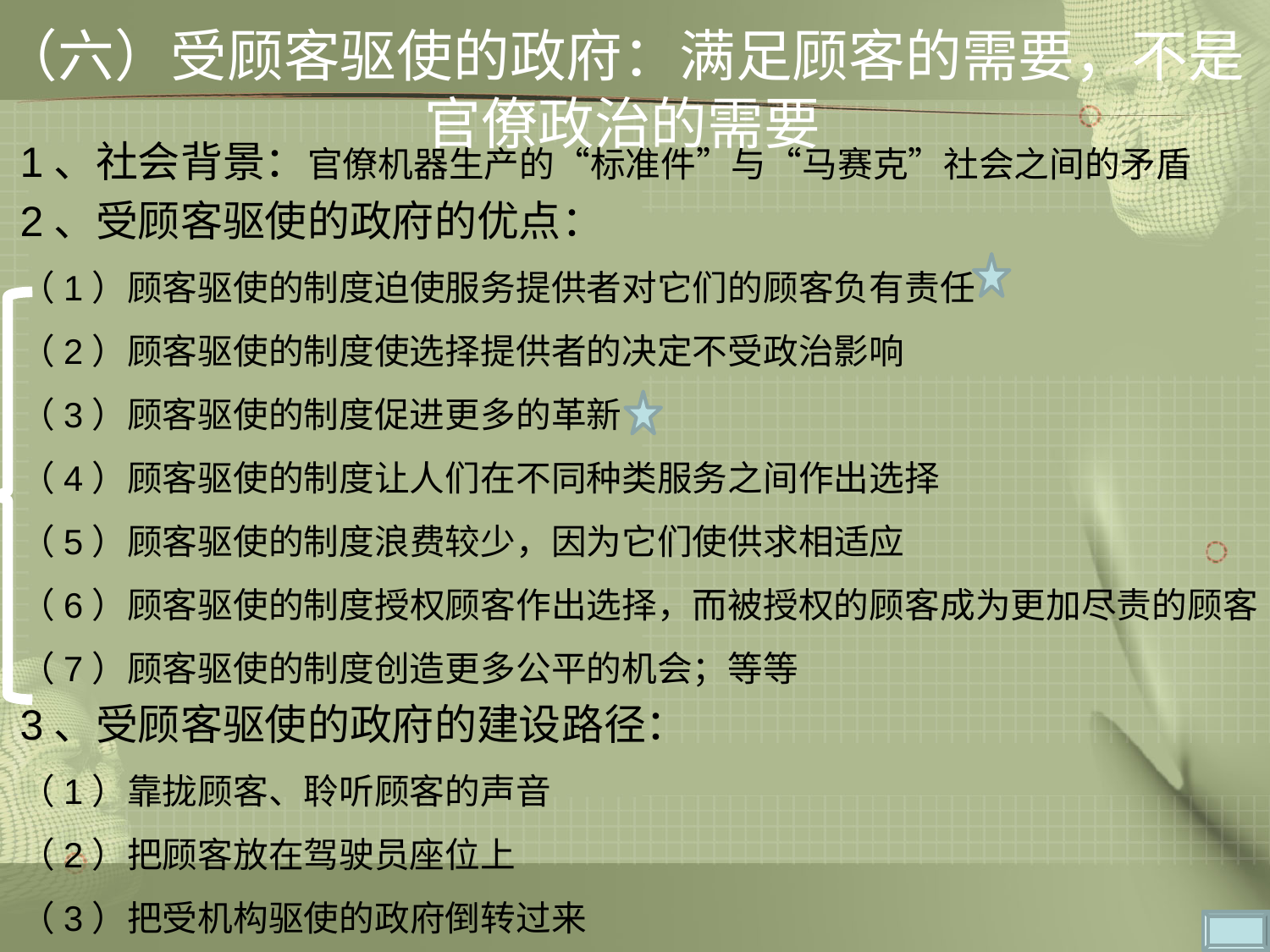

# （六）受顾客驱使的政府：满足顾客的需要，不是官僚政治的需要
1、社会背景：官僚机器生产的“标准件”与“马赛克”社会之间的矛盾
2、受顾客驱使的政府的优点：
（1）顾客驱使的制度迫使服务提供者对它们的顾客负有责任
（2）顾客驱使的制度使选择提供者的决定不受政治影响
（3）顾客驱使的制度促进更多的革新
（4）顾客驱使的制度让人们在不同种类服务之间作出选择
（5）顾客驱使的制度浪费较少，因为它们使供求相适应
（6）顾客驱使的制度授权顾客作出选择，而被授权的顾客成为更加尽责的顾客
（7）顾客驱使的制度创造更多公平的机会；等等
3、受顾客驱使的政府的建设路径：
（1）靠拢顾客、聆听顾客的声音
（2）把顾客放在驾驶员座位上
（3）把受机构驱使的政府倒转过来